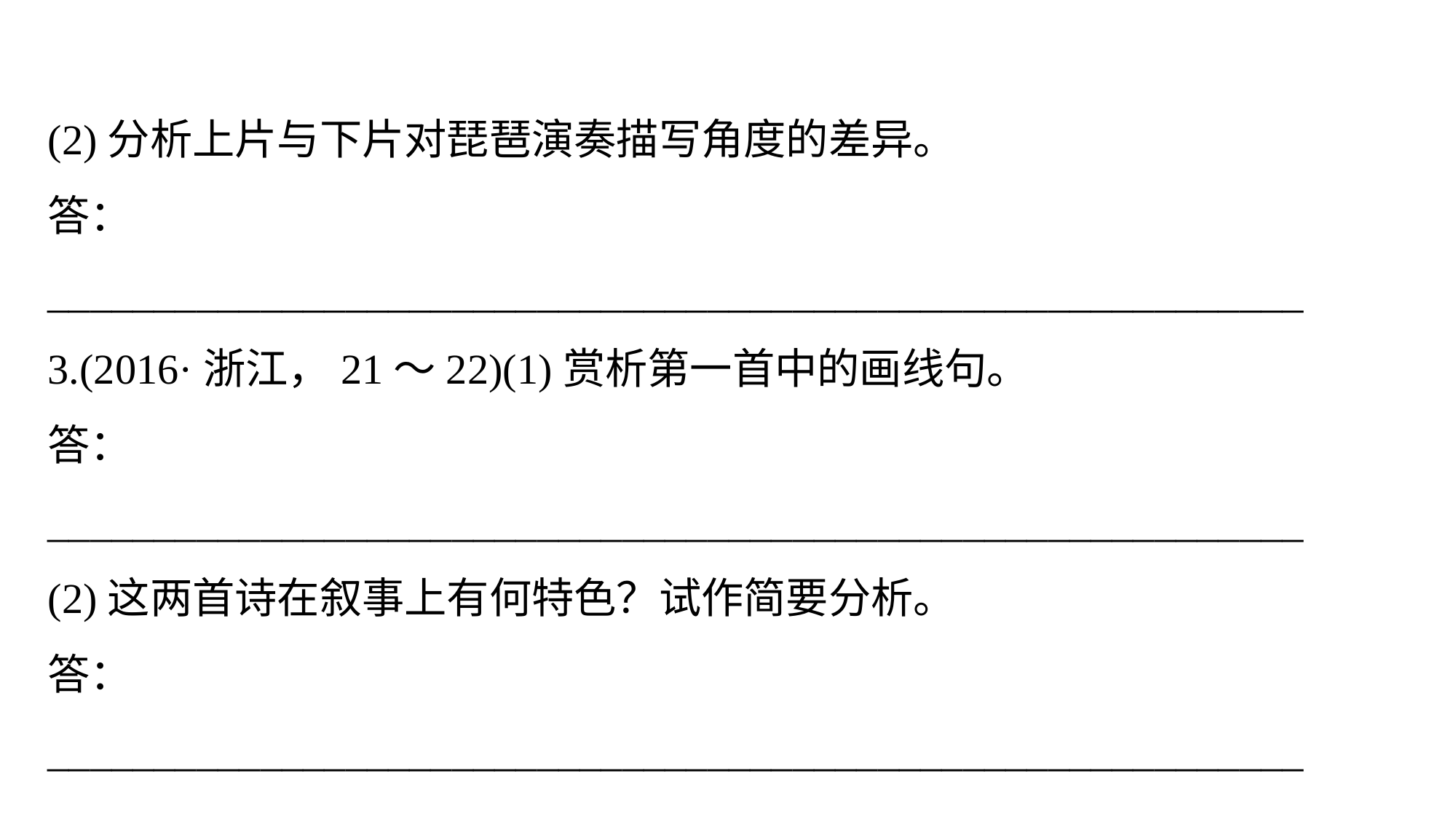

(2)分析上片与下片对琵琶演奏描写角度的差异。
答：___________________________________________________________
3.(2016·浙江，21～22)(1)赏析第一首中的画线句。
答：___________________________________________________________
(2)这两首诗在叙事上有何特色？试作简要分析。
答：___________________________________________________________